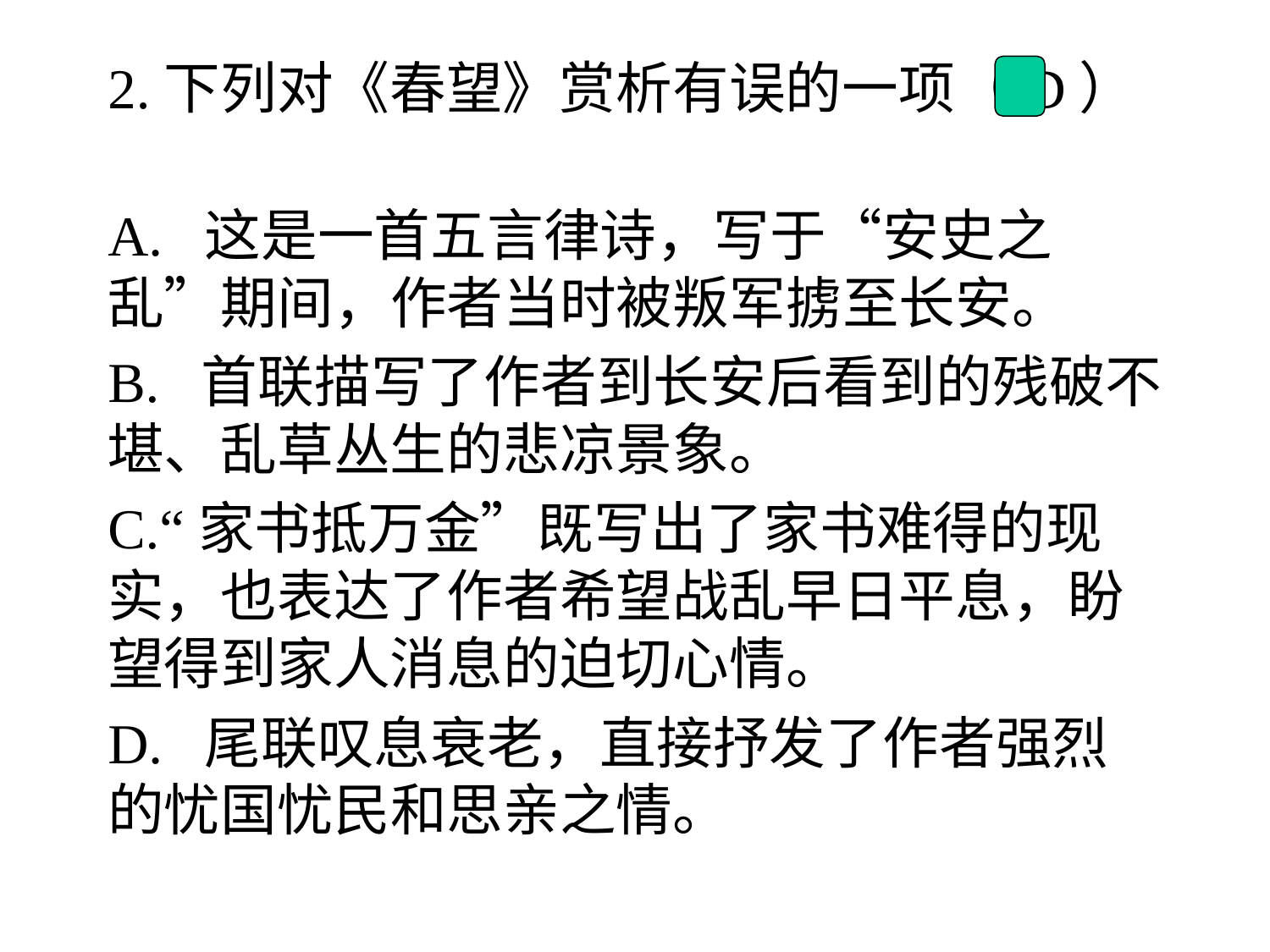

2.下列对《春望》赏析有误的一项（D）
A. 这是一首五言律诗，写于“安史之乱”期间，作者当时被叛军掳至长安。
B. 首联描写了作者到长安后看到的残破不堪、乱草丛生的悲凉景象。
C.“家书抵万金”既写出了家书难得的现实，也表达了作者希望战乱早日平息，盼望得到家人消息的迫切心情。
D. 尾联叹息衰老，直接抒发了作者强烈的忧国忧民和思亲之情。